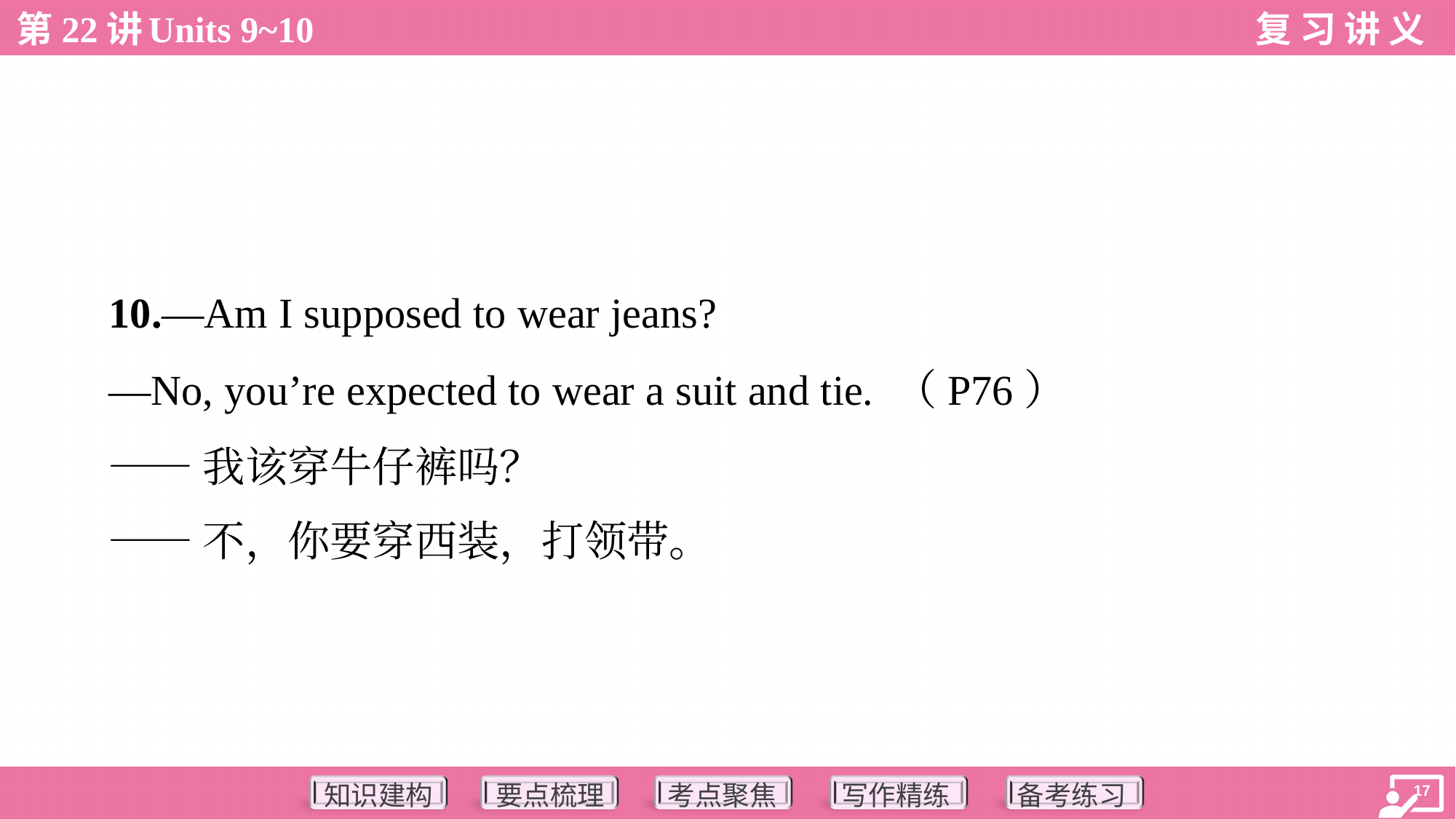

10.—Am I supposed to wear jeans?
    —No, you’re expected to wear a suit and tie. （P76）
    ——我该穿牛仔裤吗？
    ——不，你要穿西装，打领带。